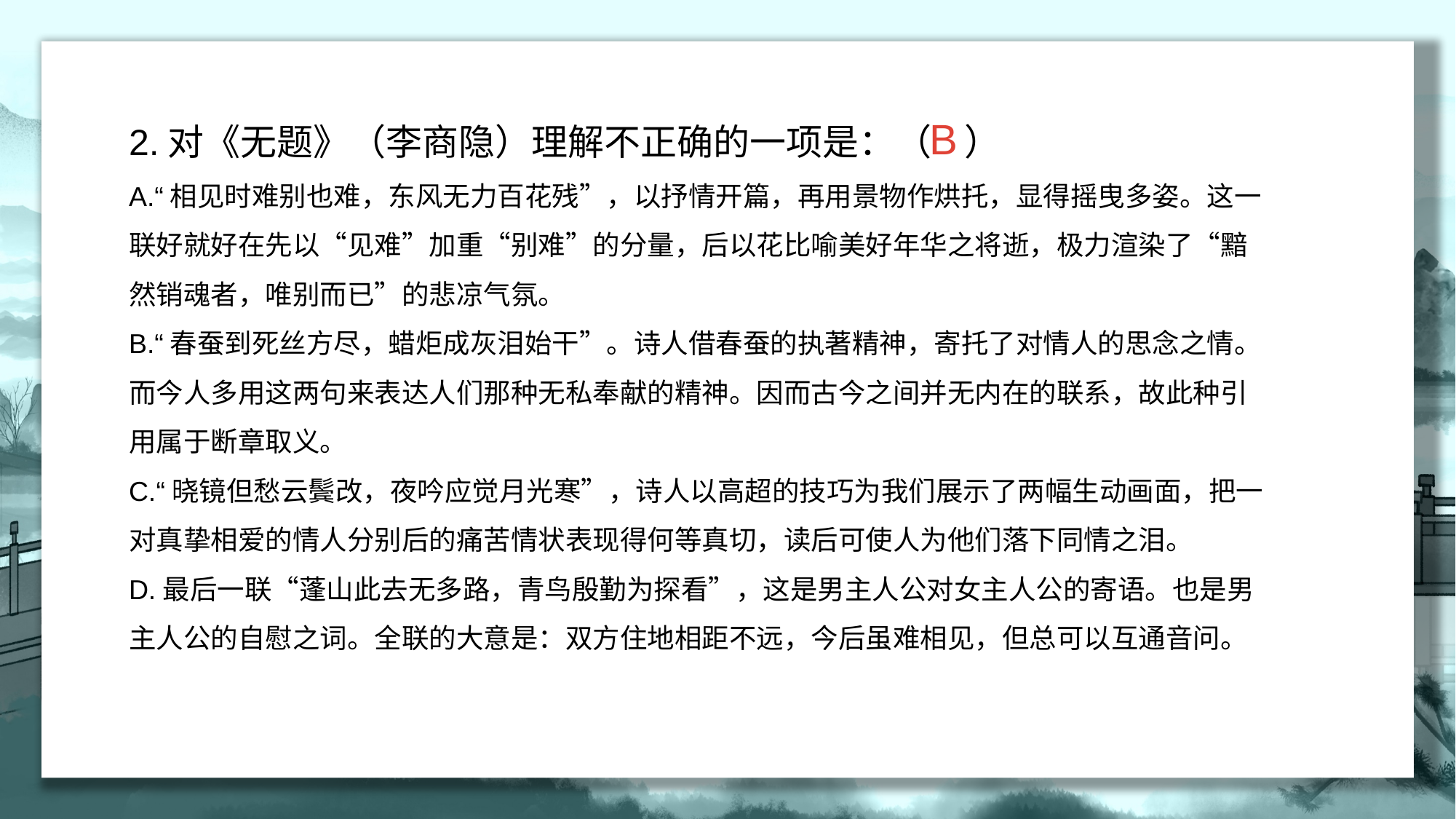

B
2.对《无题》（李商隐）理解不正确的一项是：（    ）
A.“相见时难别也难，东风无力百花残”，以抒情开篇，再用景物作烘托，显得摇曳多姿。这一联好就好在先以“见难”加重“别难”的分量，后以花比喻美好年华之将逝，极力渲染了“黯然销魂者，唯别而已”的悲凉气氛。
B.“春蚕到死丝方尽，蜡炬成灰泪始干”。诗人借春蚕的执著精神，寄托了对情人的思念之情。而今人多用这两句来表达人们那种无私奉献的精神。因而古今之间并无内在的联系，故此种引用属于断章取义。
C.“晓镜但愁云鬓改，夜吟应觉月光寒”，诗人以高超的技巧为我们展示了两幅生动画面，把一对真挚相爱的情人分别后的痛苦情状表现得何等真切，读后可使人为他们落下同情之泪。
D.最后一联“蓬山此去无多路，青鸟殷勤为探看”，这是男主人公对女主人公的寄语。也是男主人公的自慰之词。全联的大意是：双方住地相距不远，今后虽难相见，但总可以互通音问。